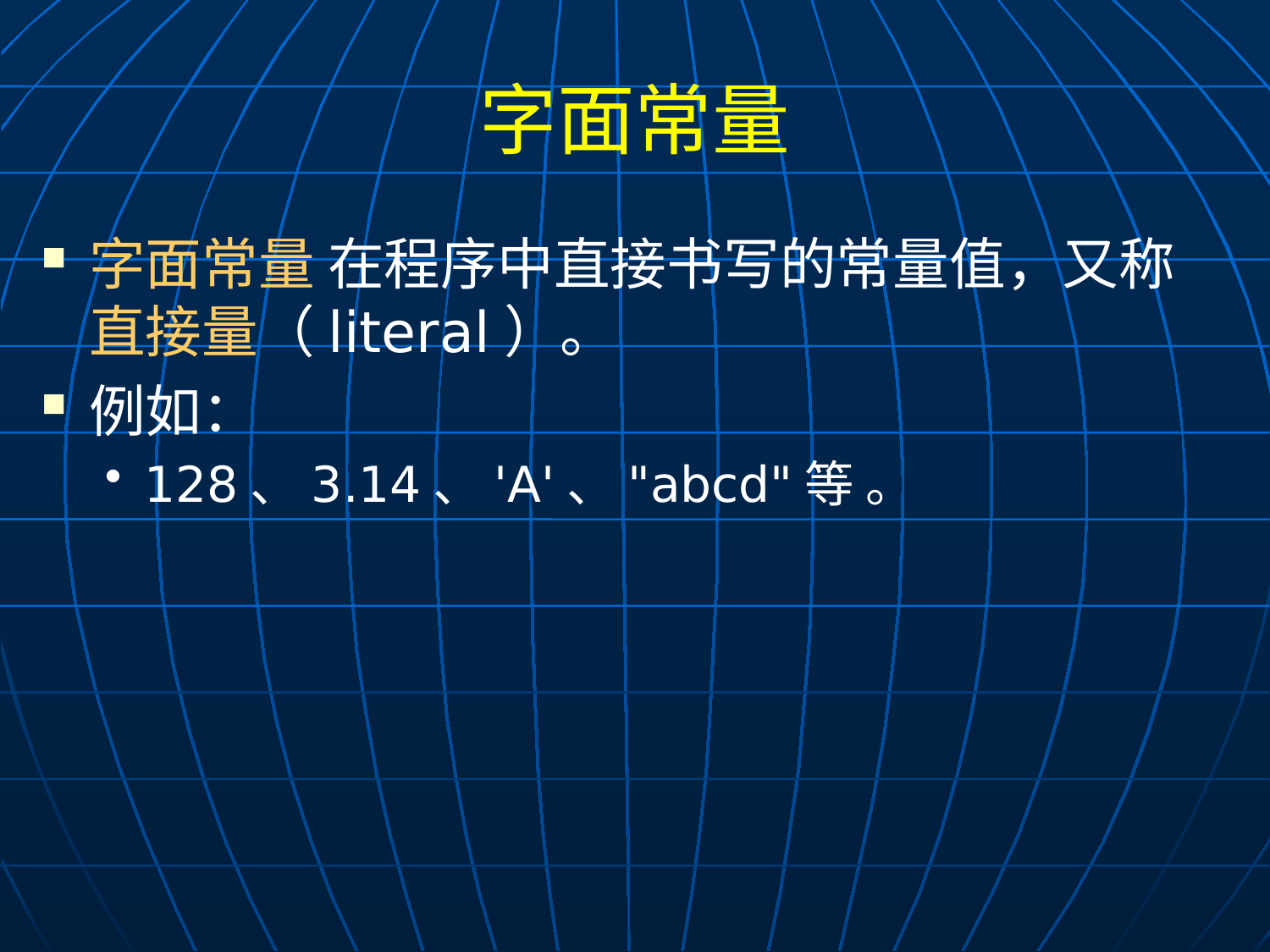

# 字面常量
字面常量 在程序中直接书写的常量值，又称直接量（literal）。
例如：
128、3.14、'A'、"abcd"等 。